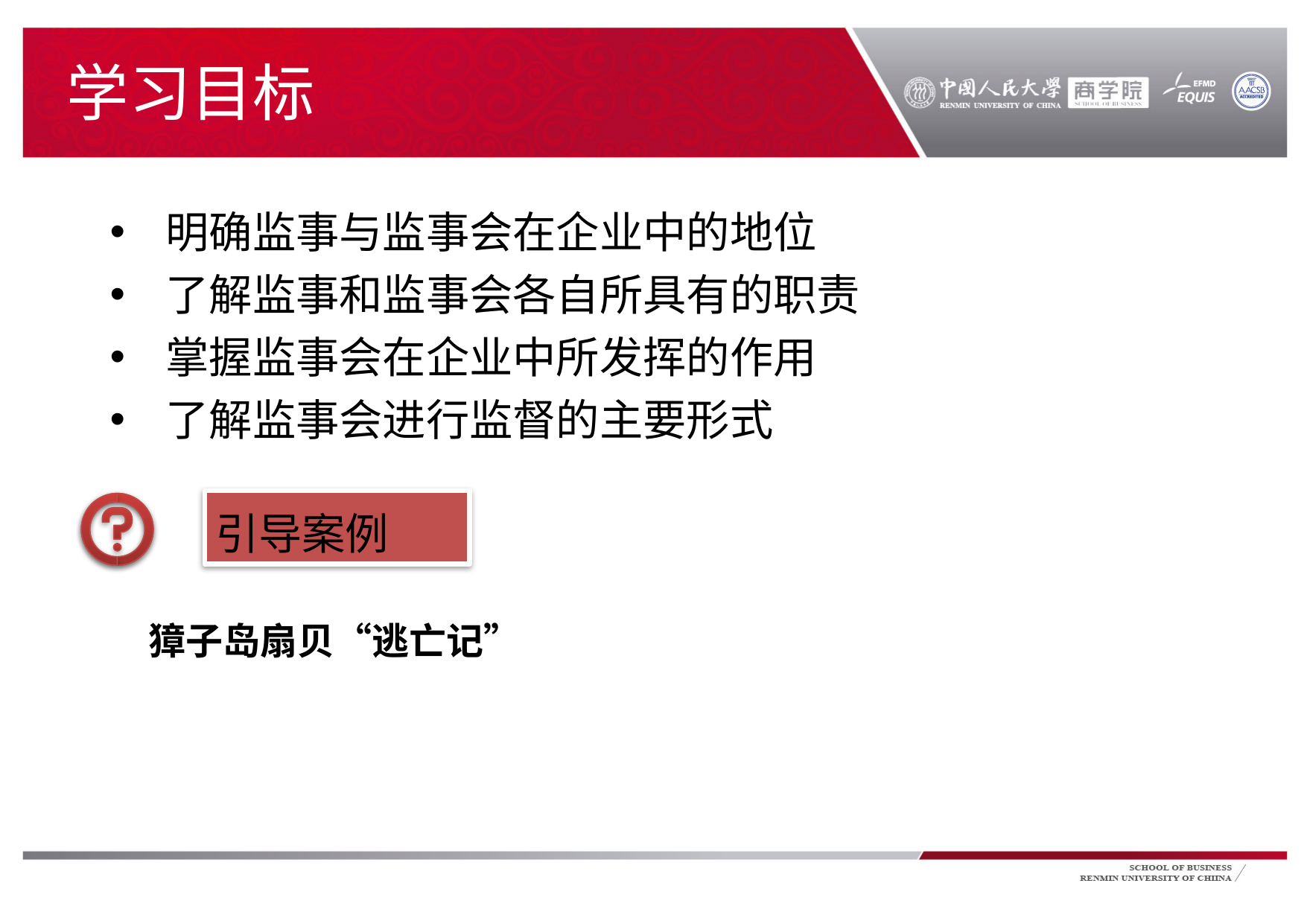

# 学习目标

明确监事与监事会在企业中的地位
了解监事和监事会各自所具有的职责
掌握监事会在企业中所发挥的作用
了解监事会进行监督的主要形式
引导案例

獐子岛扇贝“逃亡记”